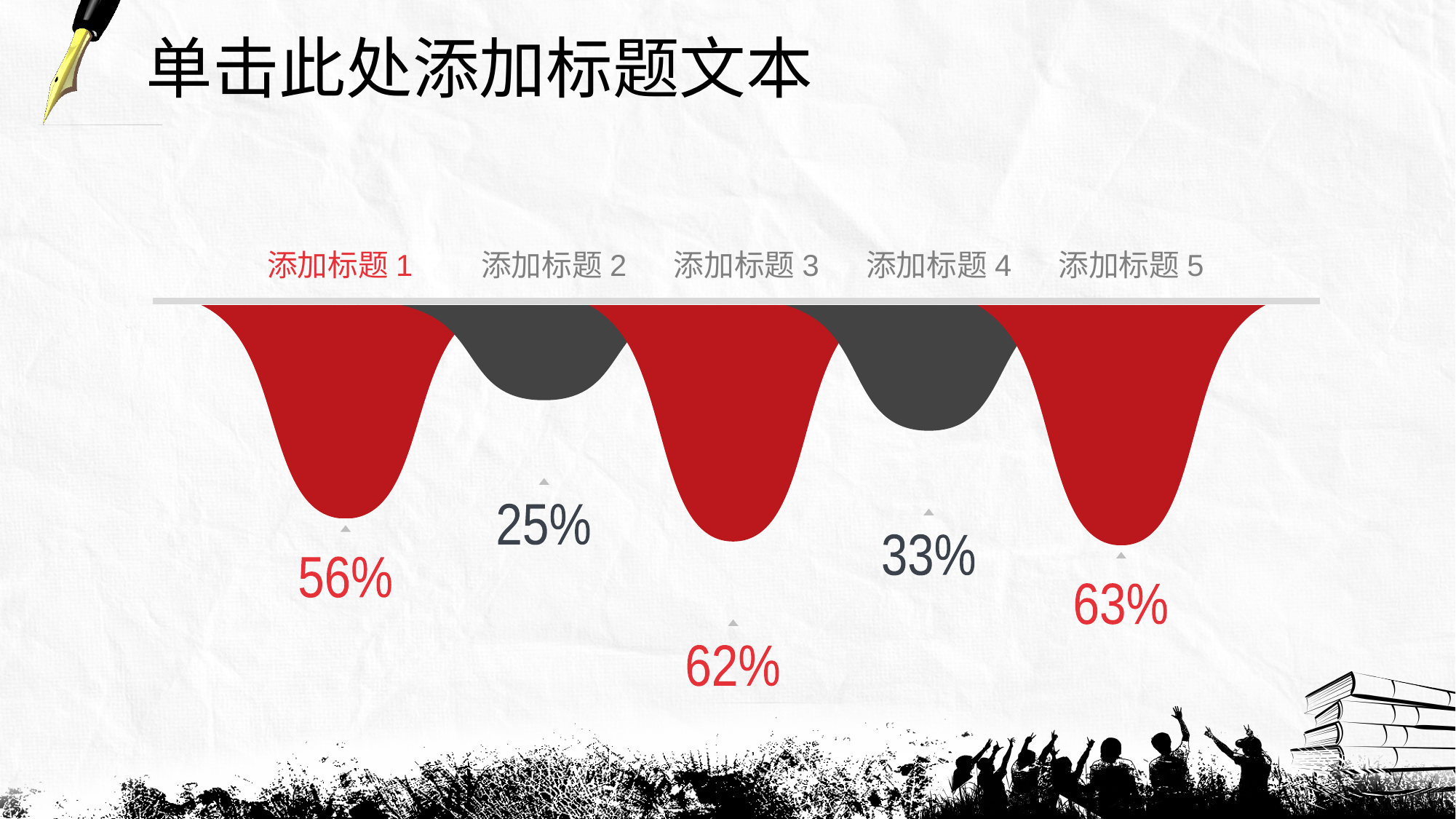

单击此处添加标题文本
添加标题1
添加标题2
添加标题3
添加标题4
添加标题5

25%

33%

56%
63%

62%